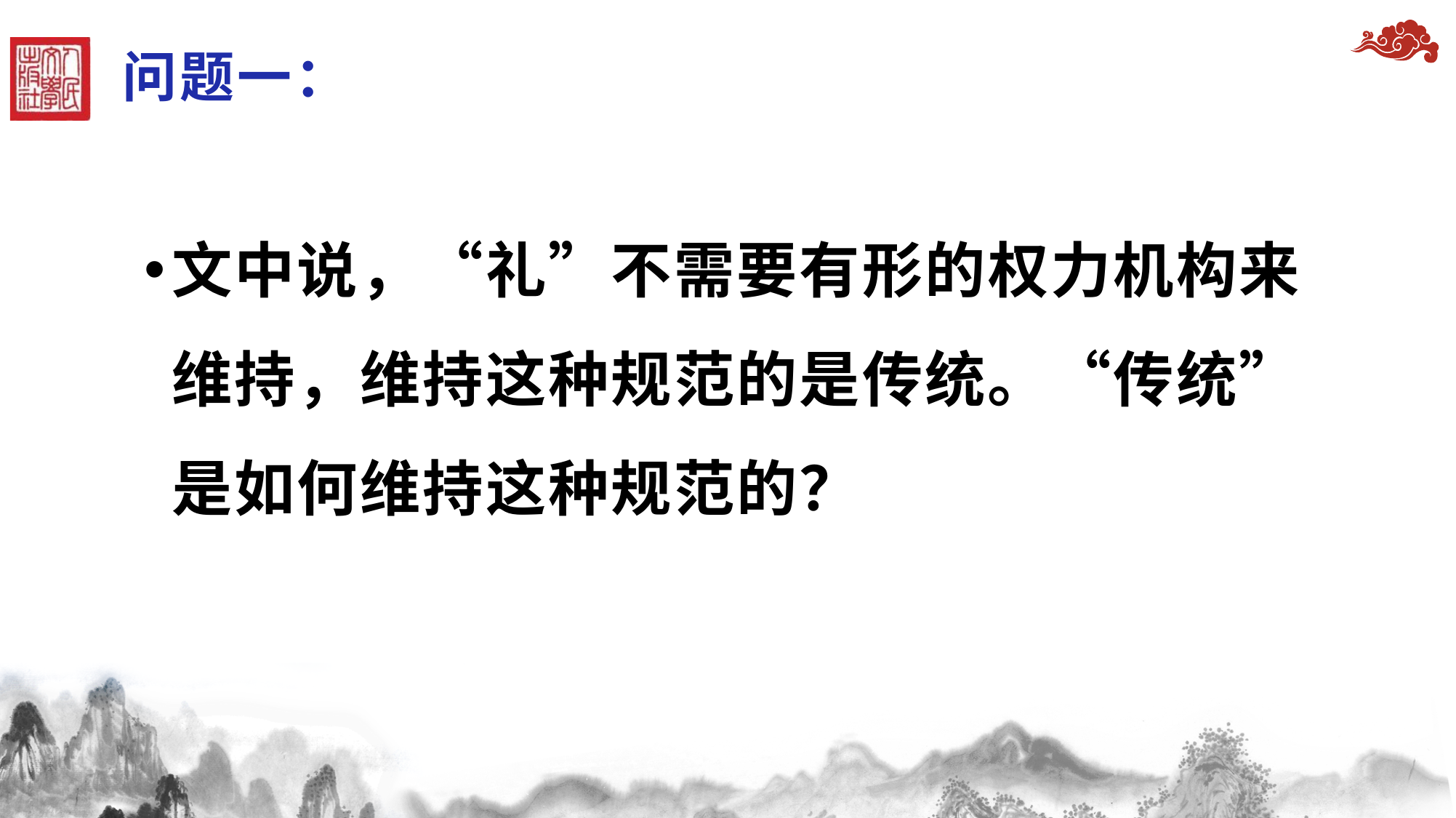

# 问题一：
文中说，“礼”不需要有形的权力机构来维持，维持这种规范的是传统。“传统”是如何维持这种规范的？